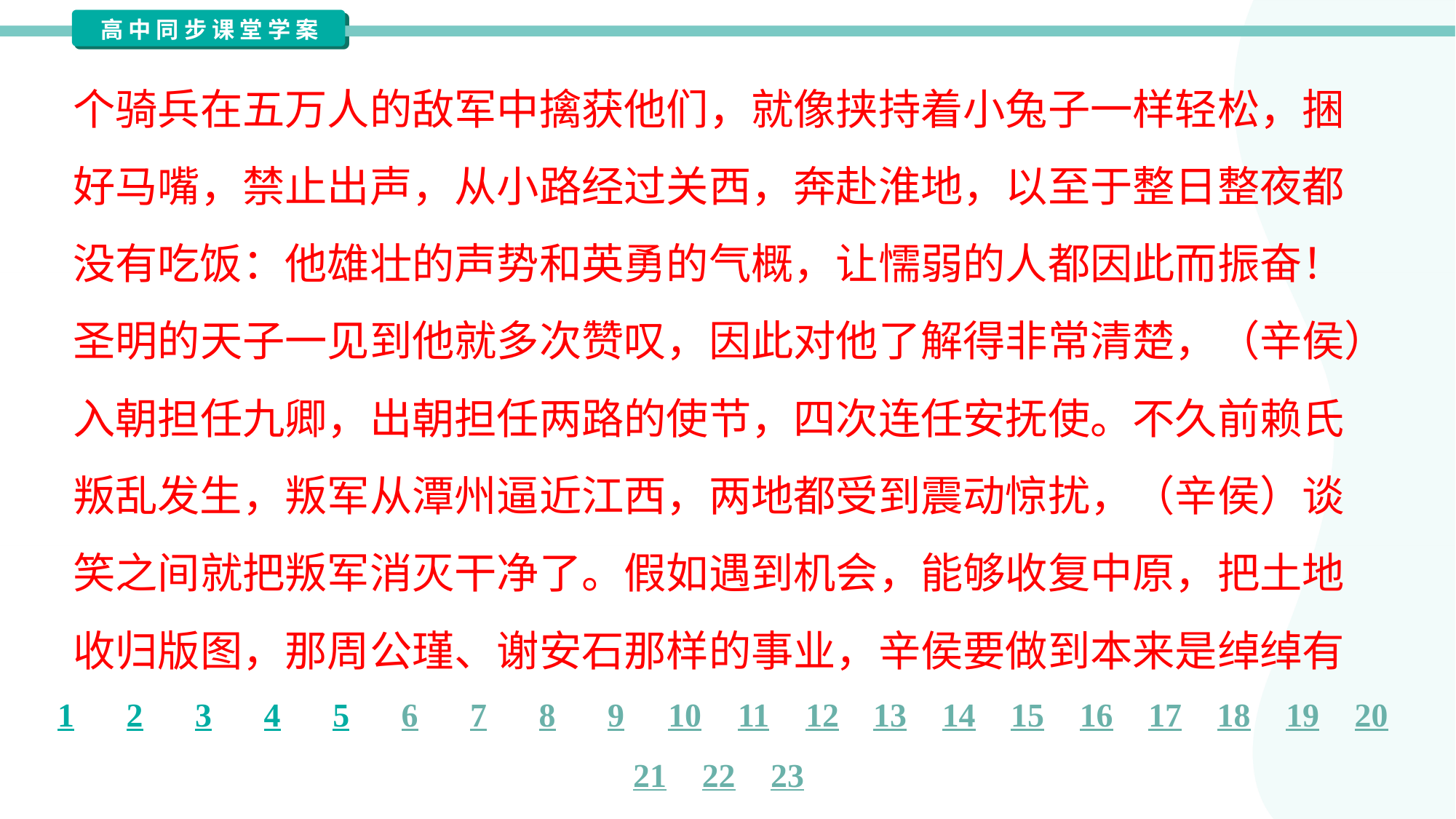

个骑兵在五万人的敌军中擒获他们，就像挟持着小兔子一样轻松，捆
好马嘴，禁止出声，从小路经过关西，奔赴淮地，以至于整日整夜都
没有吃饭：他雄壮的声势和英勇的气概，让懦弱的人都因此而振奋！
圣明的天子一见到他就多次赞叹，因此对他了解得非常清楚，（辛侯）
入朝担任九卿，出朝担任两路的使节，四次连任安抚使。不久前赖氏
叛乱发生，叛军从潭州逼近江西，两地都受到震动惊扰，（辛侯）谈
笑之间就把叛军消灭干净了。假如遇到机会，能够收复中原，把土地
收归版图，那周公瑾、谢安石那样的事业，辛侯要做到本来是绰绰有